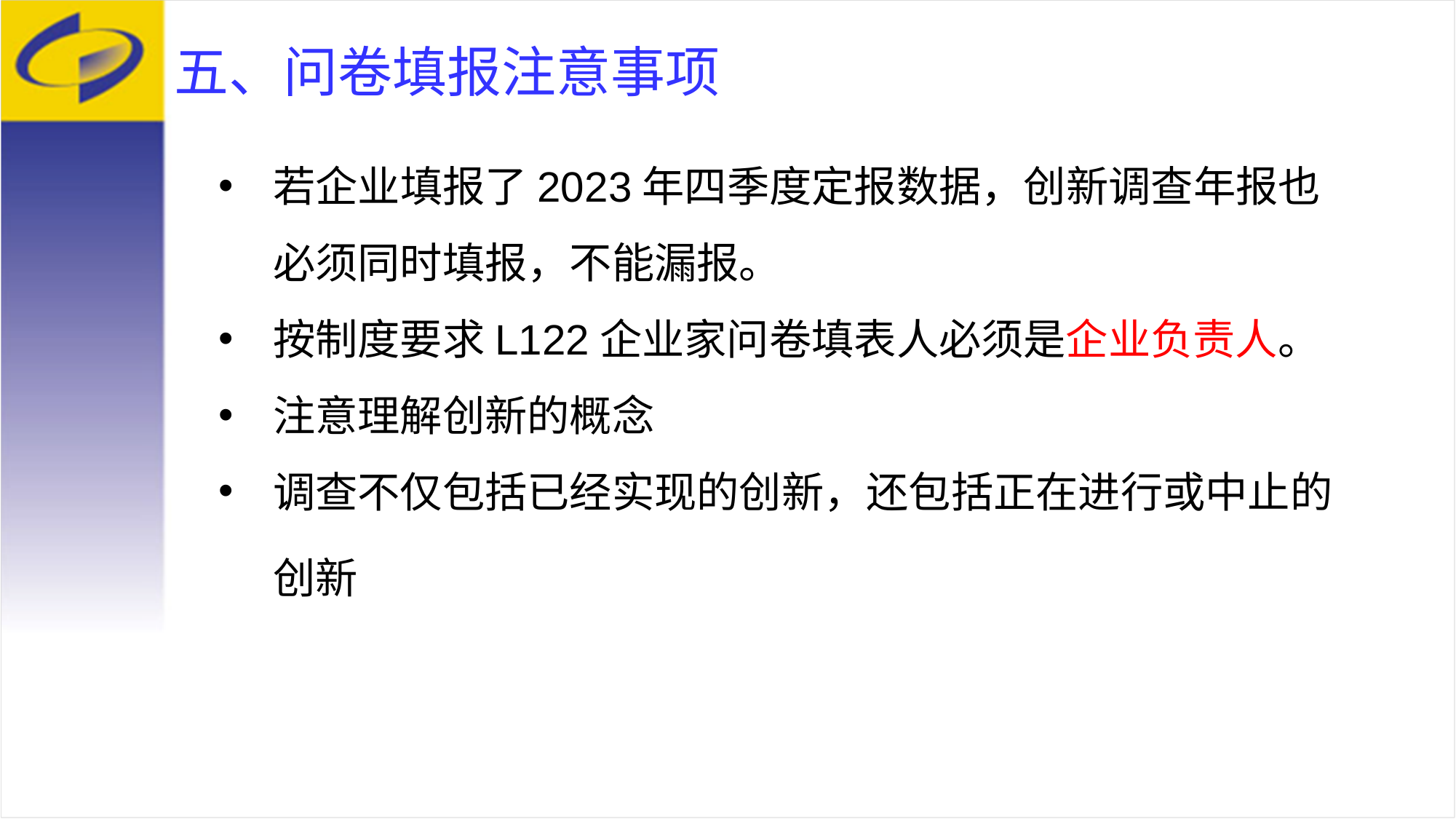

# 五、问卷填报注意事项

若企业填报了2023年四季度定报数据，创新调查年报也必须同时填报，不能漏报。
按制度要求L122企业家问卷填表人必须是企业负责人。
注意理解创新的概念
调查不仅包括已经实现的创新，还包括正在进行或中止的创新

61